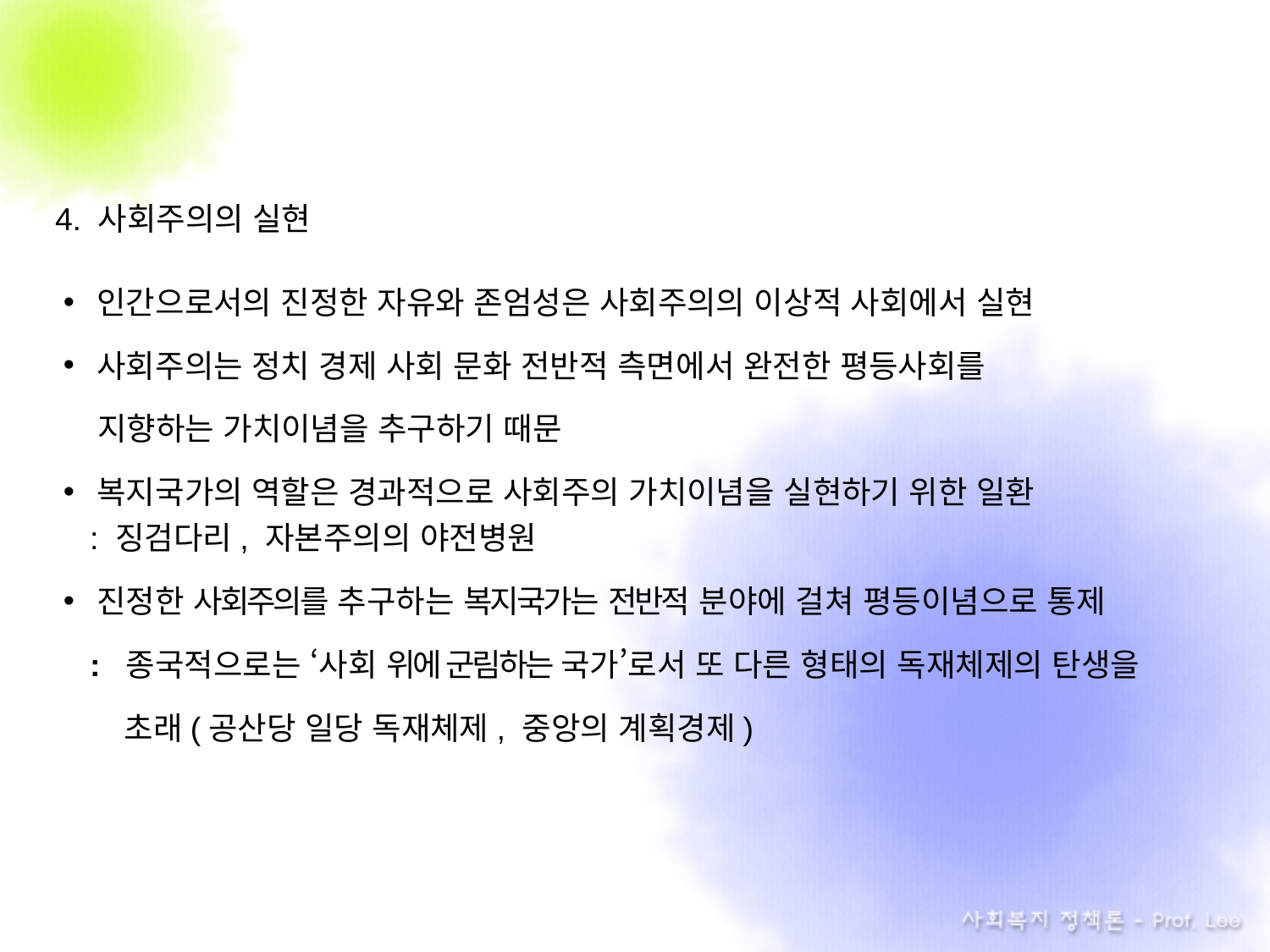

4. 사회주의의 실현

인간으로서의 진정한 자유와 존엄성은 사회주의의 이상적 사회에서 실현
사회주의는 정치 경제 사회 문화 전반적 측면에서 완전한 평등사회를
   지향하는 가치이념을 추구하기 때문
복지국가의 역할은 경과적으로 사회주의 가치이념을 실현하기 위한 일환
   : 징검다리, 자본주의의 야전병원
진정한 사회주의를 추구하는 복지국가는 전반적 분야에 걸쳐 평등이념으로 통제
   :  종국적으로는 ‘사회 위에 군림하는 국가’로서 또 다른 형태의 독재체제의 탄생을
      초래(공산당 일당 독재체제, 중앙의 계획경제)